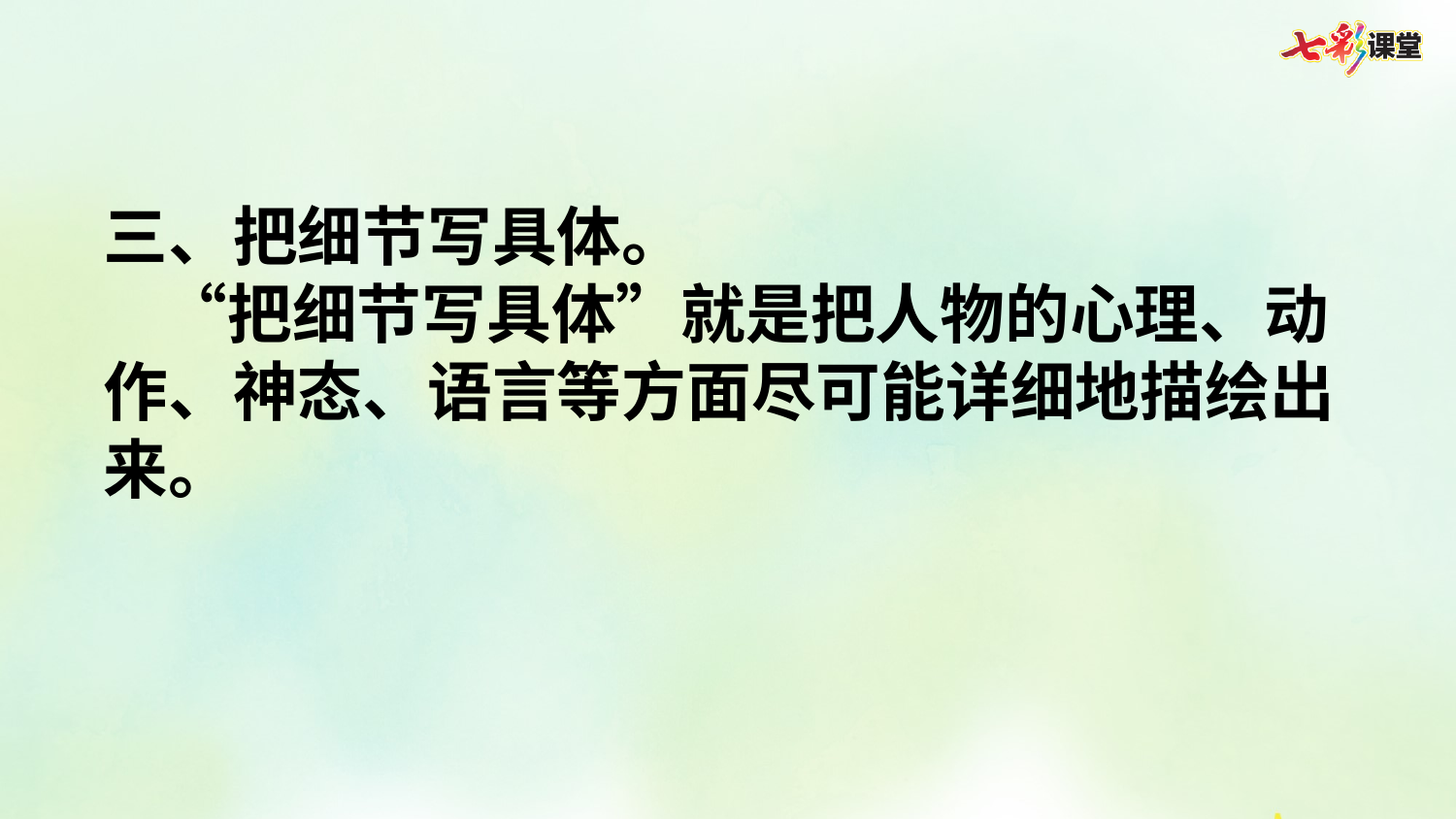

三、把细节写具体。
    “把细节写具体”就是把人物的心理、动作、神态、语言等方面尽可能详细地描绘出来。